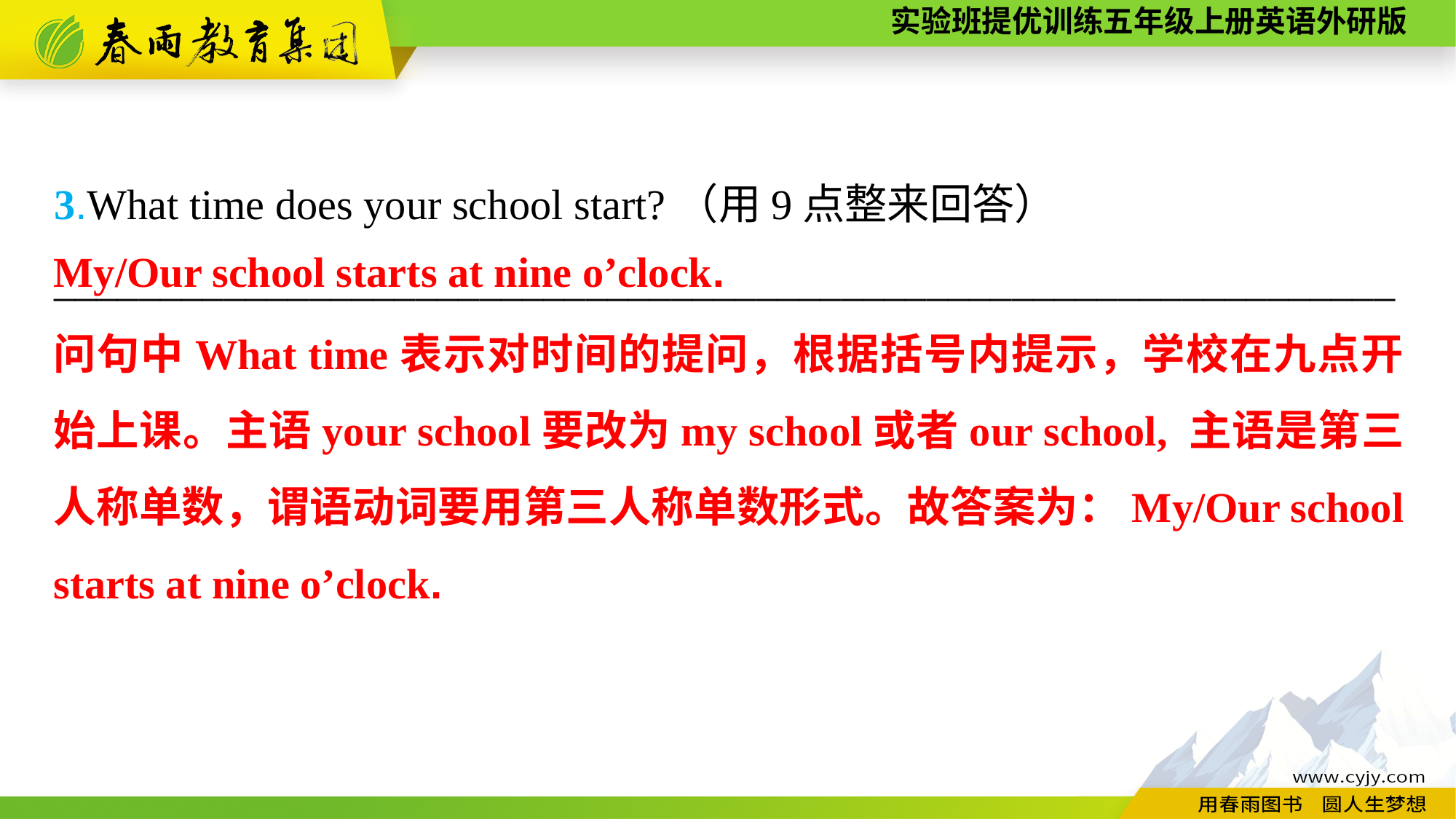

3.What time does your school start?（用9点整来回答）
_______________________________________________________________
My/Our school starts at nine o’clock.
问句中What time表示对时间的提问，根据括号内提示，学校在九点开始上课。主语your school要改为my school或者our school, 主语是第三人称单数，谓语动词要用第三人称单数形式。故答案为：My/Our school starts at nine o’clock.